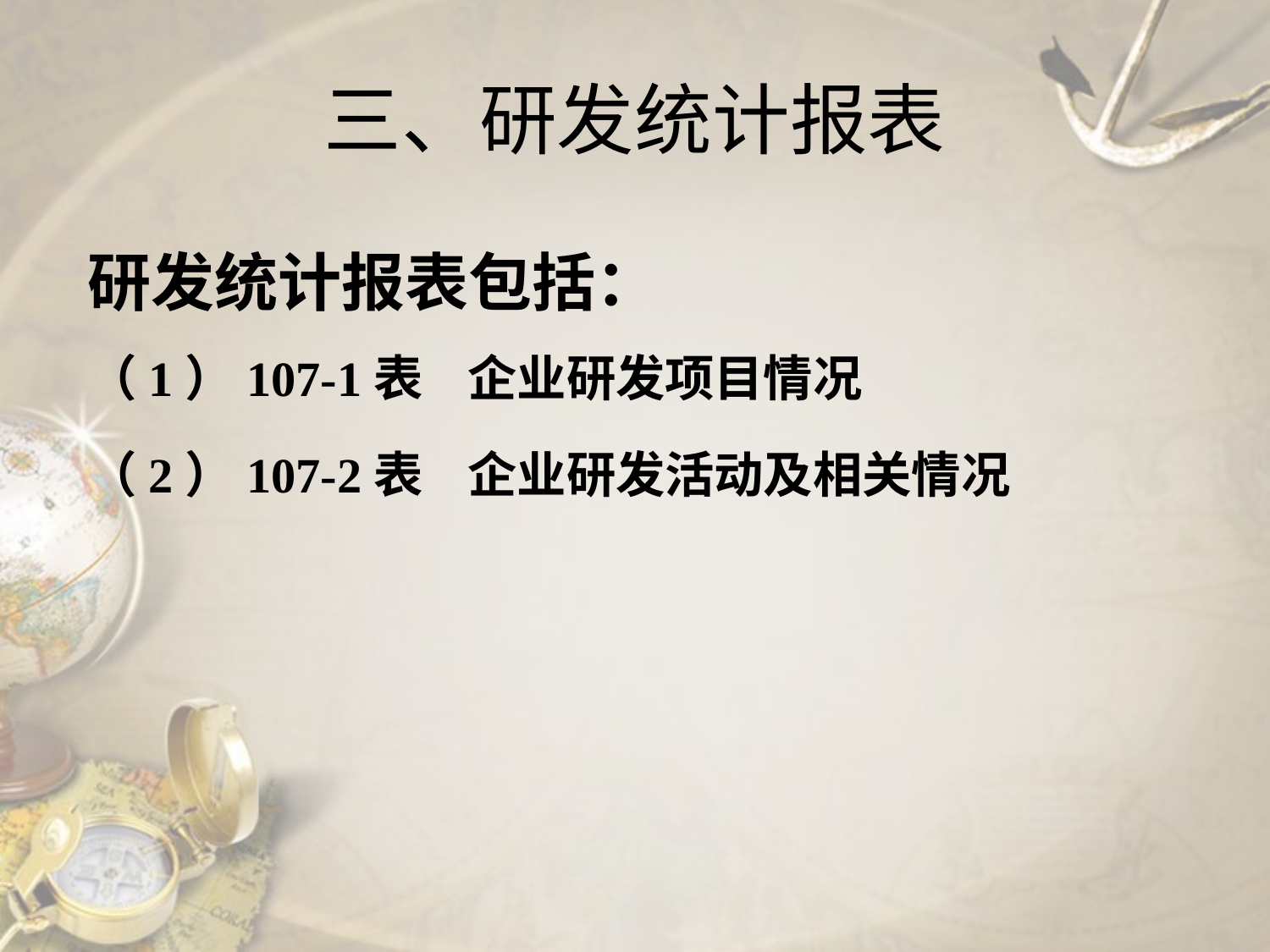

# 三、研发统计报表
研发统计报表包括：
（1）107-1表    企业研发项目情况
（2）107-2表    企业研发活动及相关情况